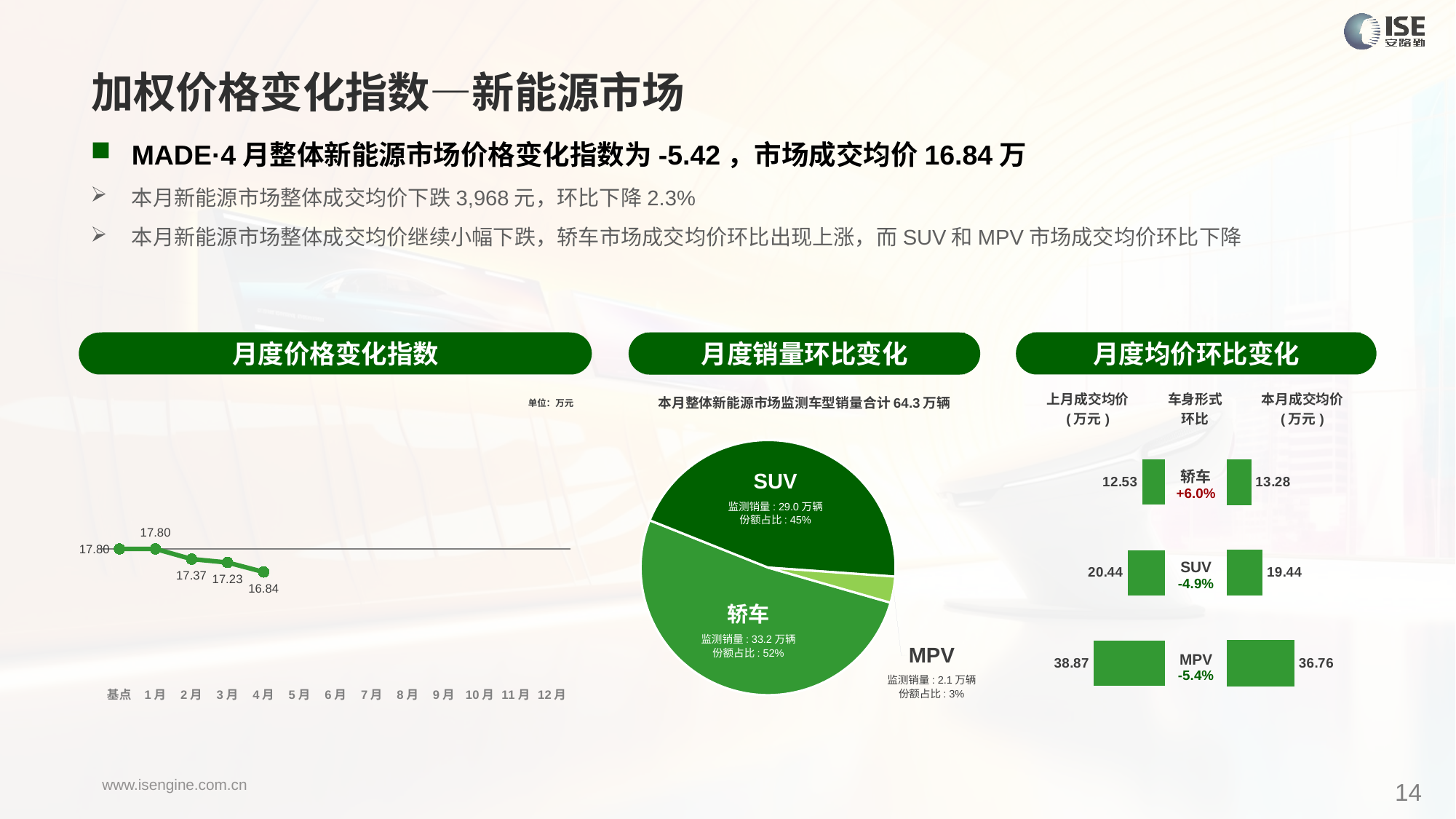

加权价格变化指数—新能源市场
MADE·4月整体新能源市场价格变化指数为-5.42，市场成交均价16.84万
本月新能源市场整体成交均价下跌3,968元，环比下降2.3%
本月新能源市场整体成交均价继续小幅下跌，轿车市场成交均价环比出现上涨，而SUV和MPV市场成交均价环比下降
月度价格变化指数

月度均价环比变化

月度销量环比变化

### Chart

| Category | Y2024 |
|---|---|
| 基点 | 0.0 |
| 1月 | 0.0 |
| 2月 | -2.39 |
| 3月 | -3.19 |
| 4月 | -5.42 |
| 5月 | None |
| 6月 | None |
| 7月 | None |
| 8月 | None |
| 9月 | None |
| 10月 | None |
| 11月 | None |
| 12月 | None |
本月整体新能源市场监测车型销量合计64.3万辆
| 上月成交均价 (万元) | 车身形式 环比 | 本月成交均价 (万元) |
| --- | --- | --- |
单位：万元

### Chart

| Category | 车身市场 |
|---|---|
| 轿车 | 331986.0000000051 |
| SUV | 290051.0000000112 |
| MPV | 21322.000000002798 |
| 轿车 +6.0% |
| --- |
| SUV -4.9% |
| MPV -5.4% |

### Chart

| Category | 成交均价 |
|---|---|
| 轿车 | 12.52813509265067 |
| SUV | 20.435784534333994 |
| MPV | 38.87367873118939 |

### Chart

| Category | 成交均价 |
|---|---|
| 轿车 | 13.282314284337394 |
| SUV | 19.436691926592367 |
| MPV | 36.76134790357205 |
SUV
监测销量: 29.0万辆
份额占比: 45%
轿车
监测销量: 33.2万辆
份额占比: 52%
MPV
监测销量: 2.1万辆
份额占比: 3%
14